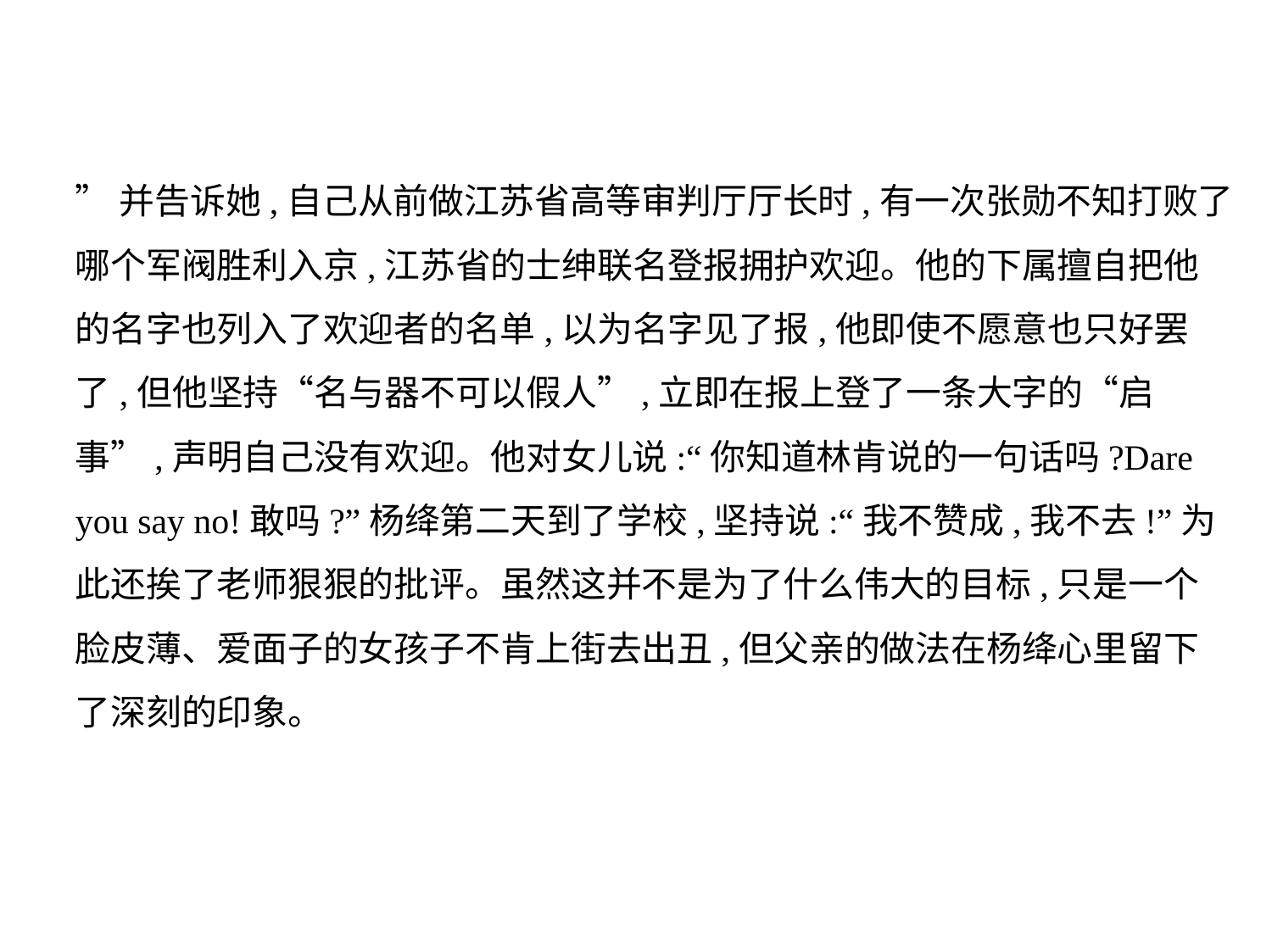

”并告诉她,自己从前做江苏省高等审判厅厅长时,有一次张勋不知打败了
哪个军阀胜利入京,江苏省的士绅联名登报拥护欢迎。他的下属擅自把他
的名字也列入了欢迎者的名单,以为名字见了报,他即使不愿意也只好罢
了,但他坚持“名与器不可以假人”,立即在报上登了一条大字的“启
事”,声明自己没有欢迎。他对女儿说:“你知道林肯说的一句话吗?Dare
you say no!敢吗?”杨绛第二天到了学校,坚持说:“我不赞成,我不去!”为
此还挨了老师狠狠的批评。虽然这并不是为了什么伟大的目标,只是一个
脸皮薄、爱面子的女孩子不肯上街去出丑,但父亲的做法在杨绛心里留下
了深刻的印象。